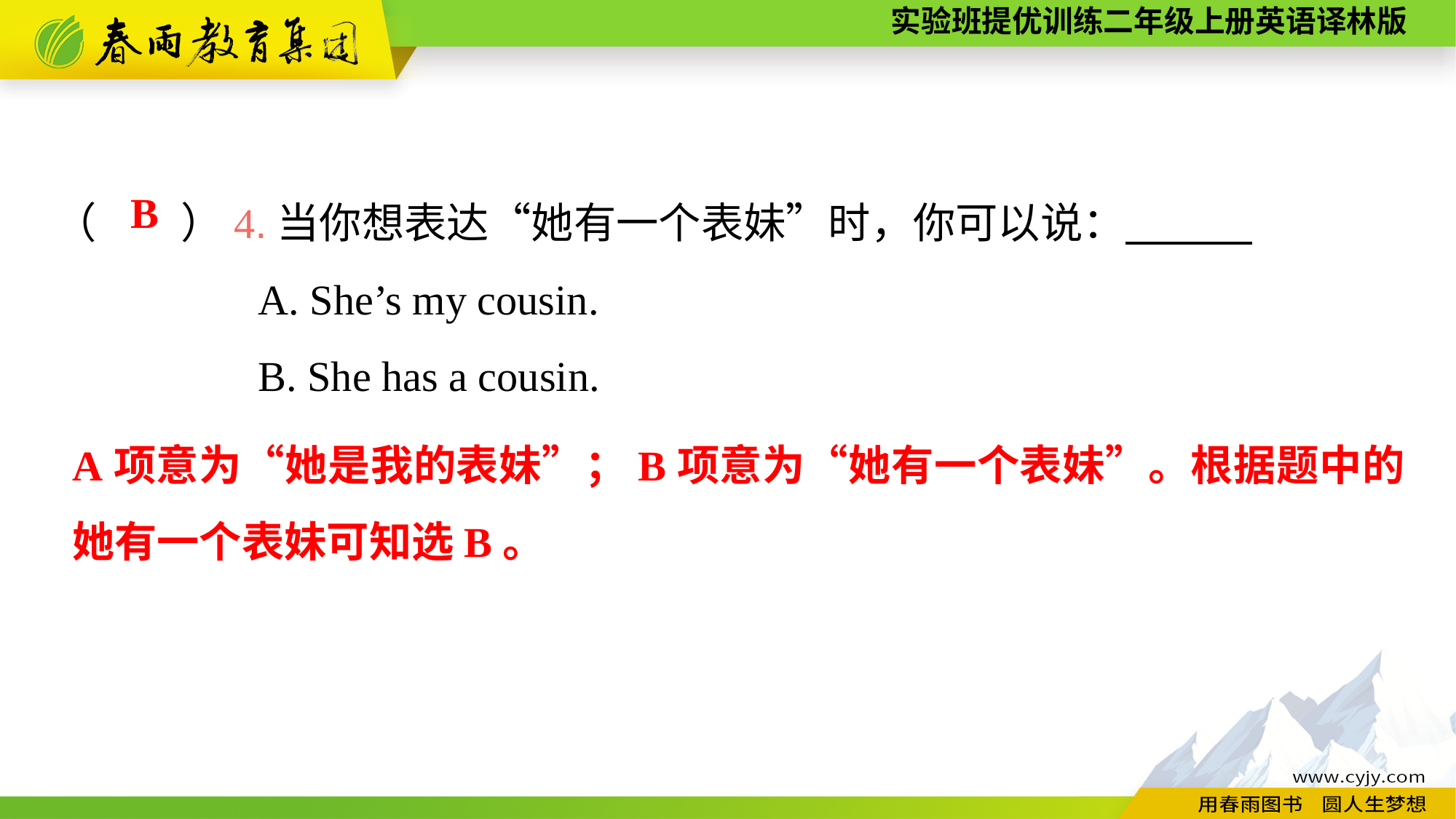

（　　）4.当你想表达“她有一个表妹”时，你可以说：
A. She’s my cousin.
B. She has a cousin.
B
A项意为“她是我的表妹”；B项意为“她有一个表妹”。根据题中的她有一个表妹可知选B。